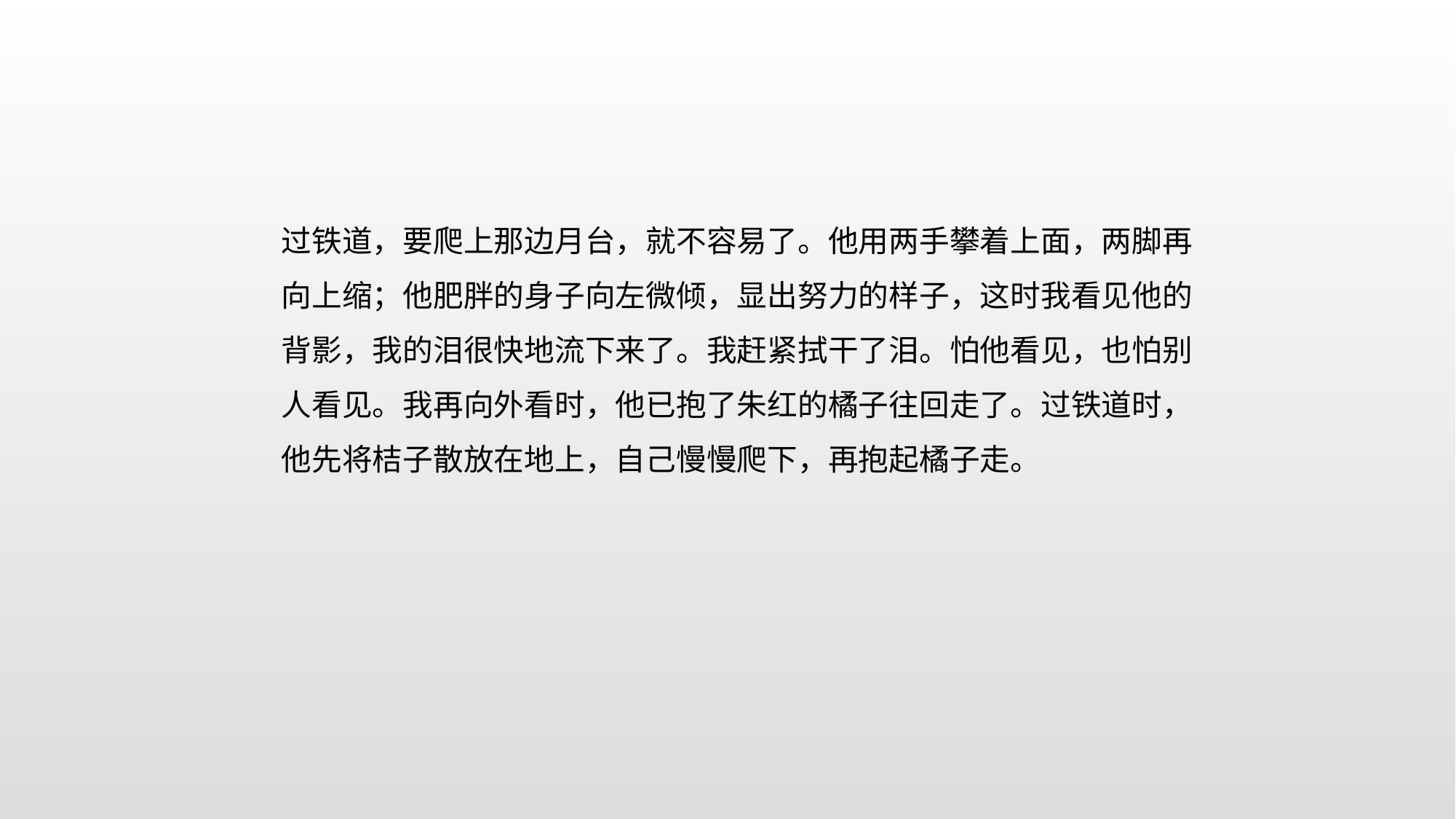

过铁道，要爬上那边月台，就不容易了。他用两手攀着上面，两脚再向上缩；他肥胖的身子向左微倾，显出努力的样子，这时我看见他的背影，我的泪很快地流下来了。我赶紧拭干了泪。怕他看见，也怕别人看见。我再向外看时，他已抱了朱红的橘子往回走了。过铁道时，他先将桔子散放在地上，自己慢慢爬下，再抱起橘子走。